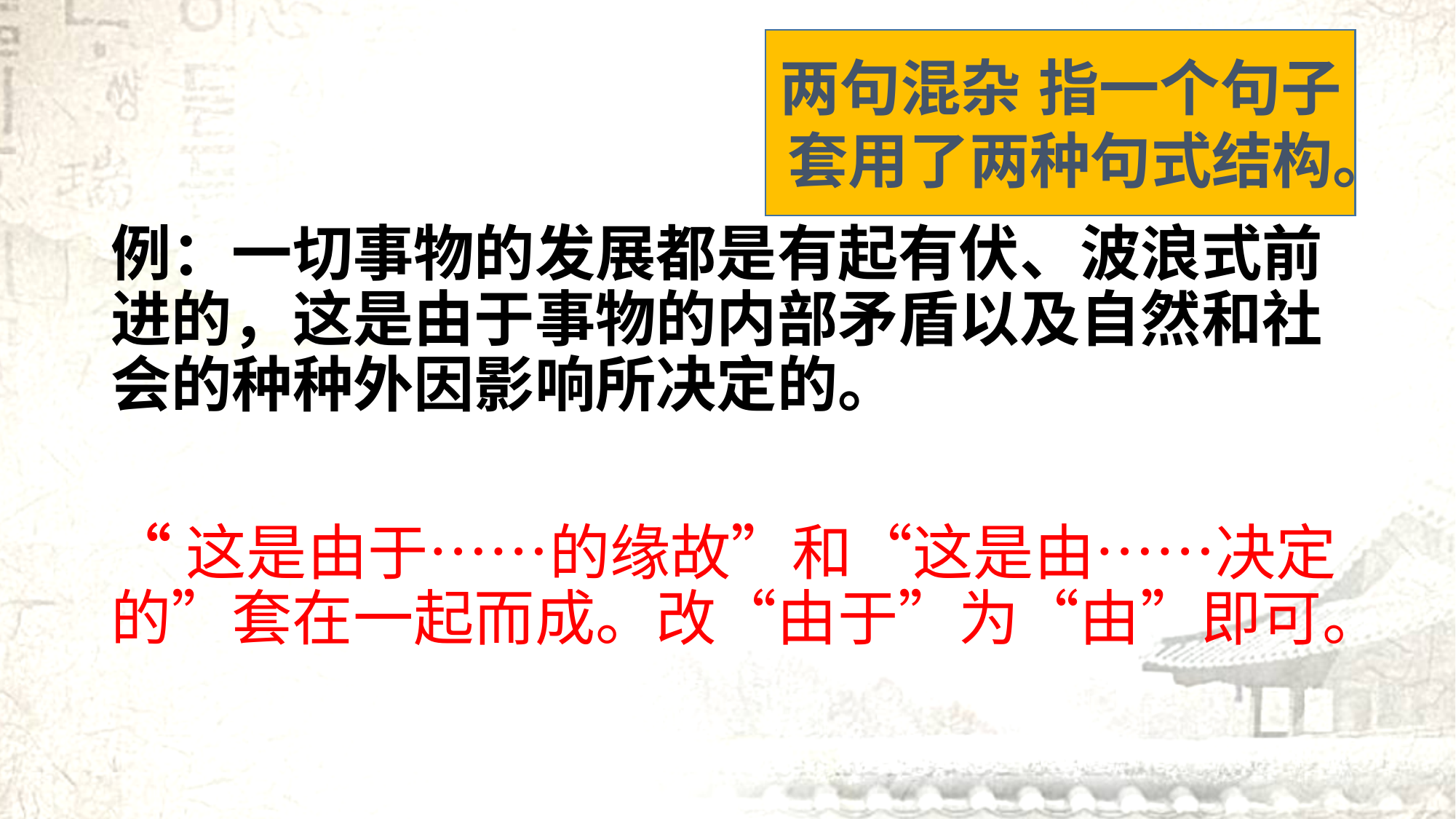

两句混杂 指一个句子套用了两种句式结构。
#
例：一切事物的发展都是有起有伏、波浪式前进的，这是由于事物的内部矛盾以及自然和社会的种种外因影响所决定的。

“这是由于……的缘故”和“这是由……决定的”套在一起而成。改“由于”为“由”即可。